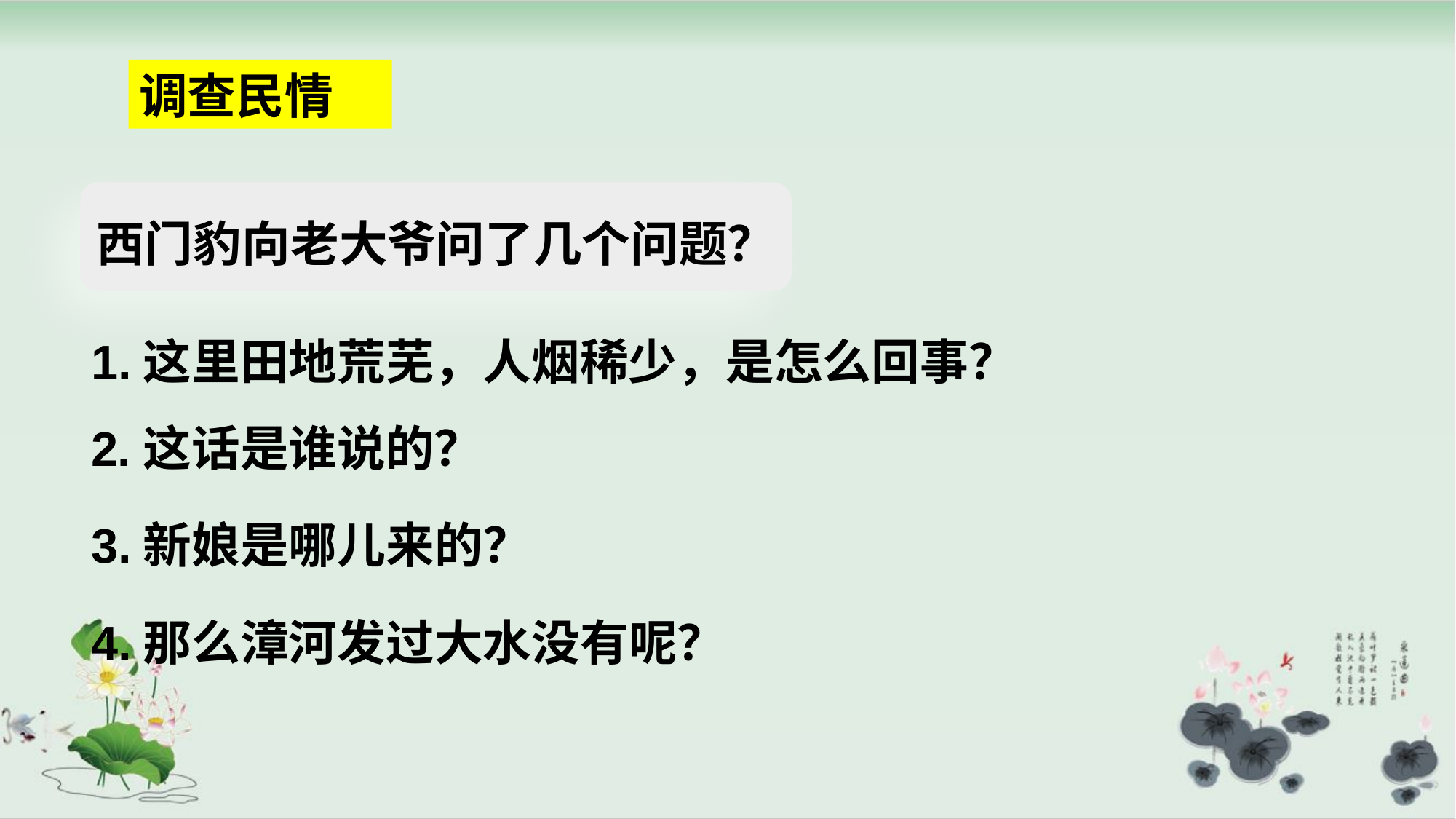

调查民情
西门豹向老大爷问了几个问题？
1.这里田地荒芜，人烟稀少，是怎么回事？
2.这话是谁说的？
3.新娘是哪儿来的？
4.那么漳河发过大水没有呢？